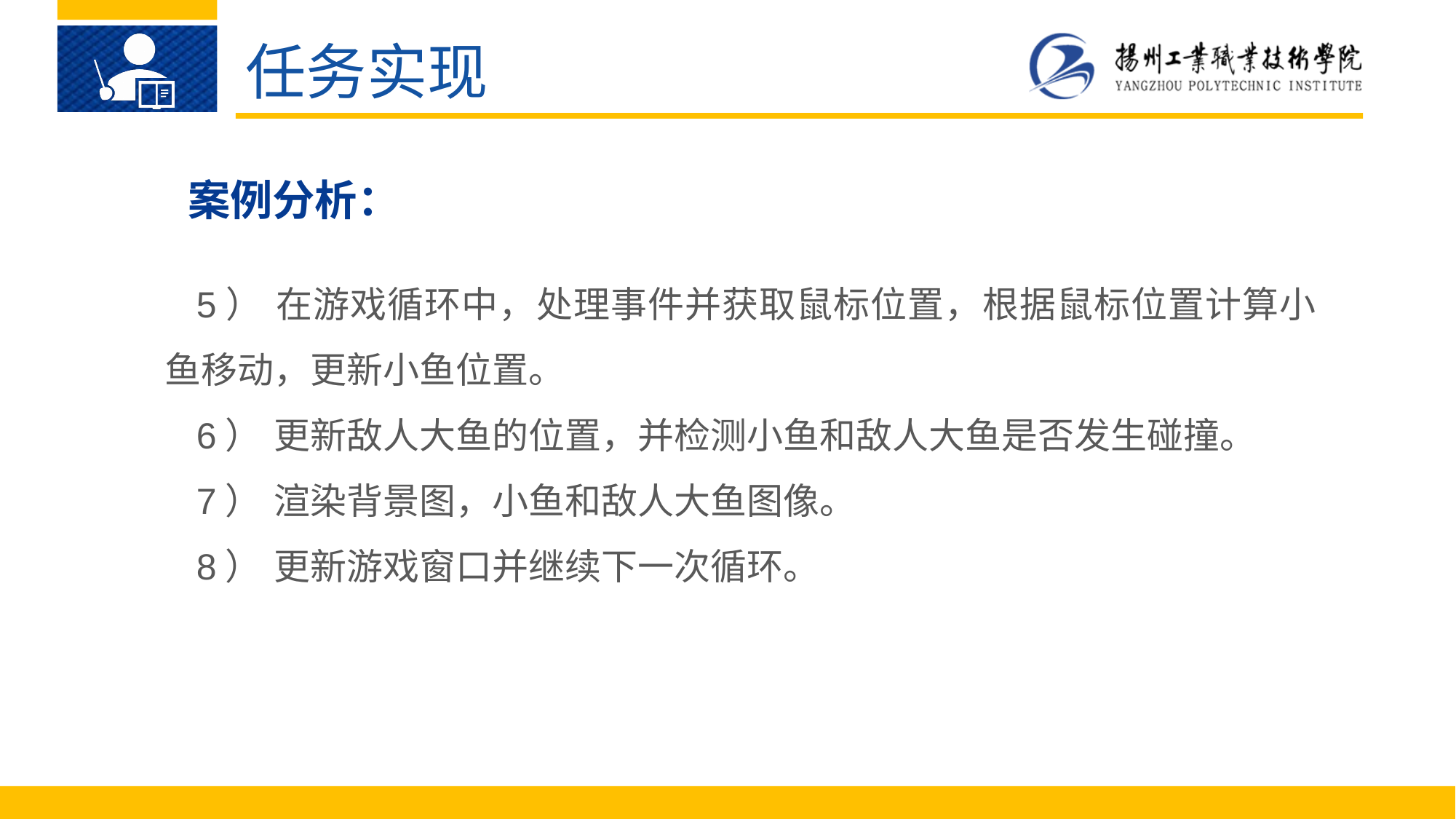

任务实现
案例分析：
5）	在游戏循环中，处理事件并获取鼠标位置，根据鼠标位置计算小鱼移动，更新小鱼位置。
6）	更新敌人大鱼的位置，并检测小鱼和敌人大鱼是否发生碰撞。
7）	渲染背景图，小鱼和敌人大鱼图像。
8）	更新游戏窗口并继续下一次循环。